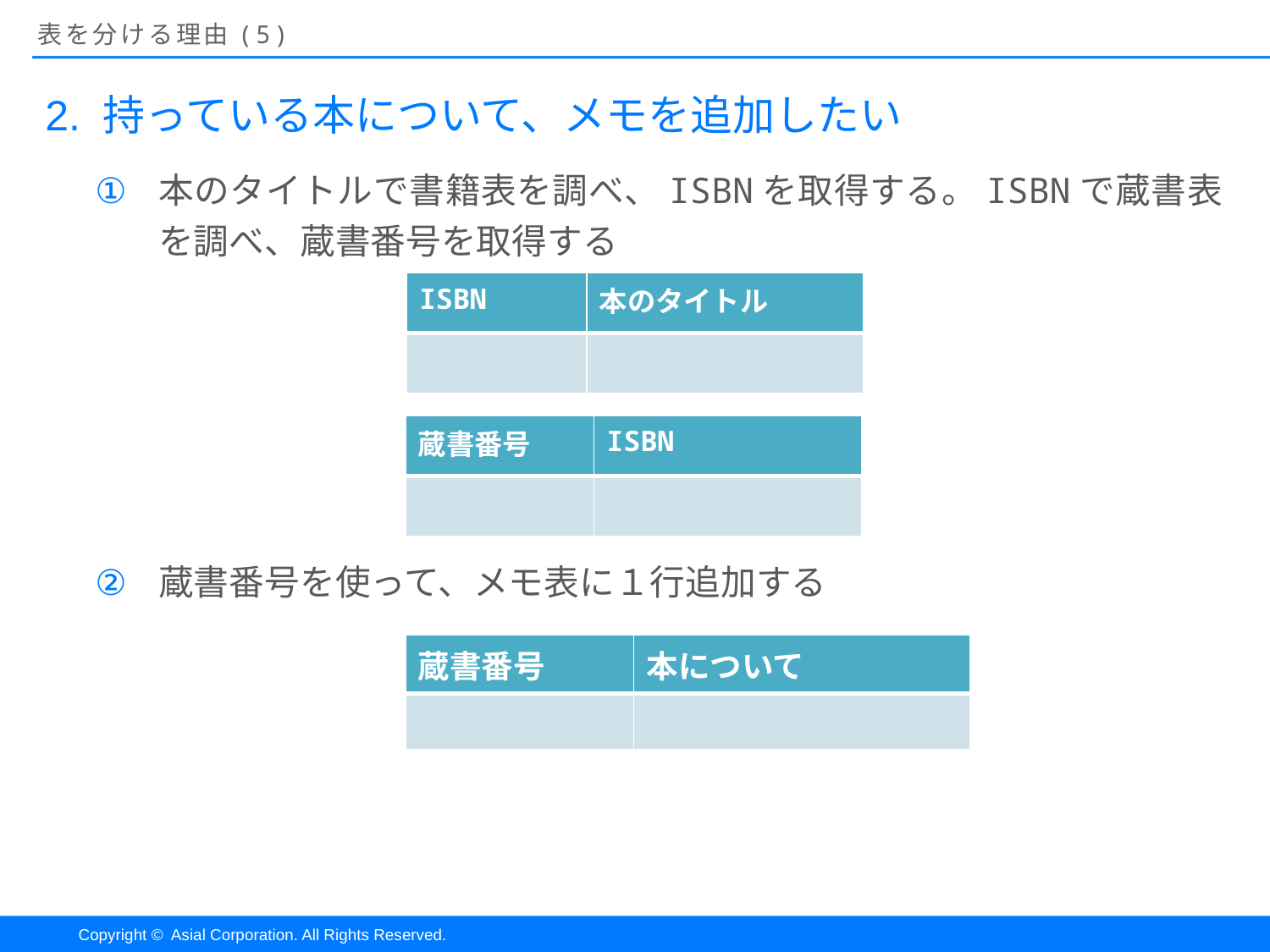

# 表を分ける理由(5)

持っている本について、メモを追加したい
本のタイトルで書籍表を調べ、ISBNを取得する。ISBNで蔵書表を調べ、蔵書番号を取得する

蔵書番号を使って、メモ表に１行追加する
| ISBN | 本のタイトル |
| --- | --- |
|  |  |
| 蔵書番号 | ISBN |
| --- | --- |
|  |  |
| 蔵書番号 | 本について |
| --- | --- |
|  |  |